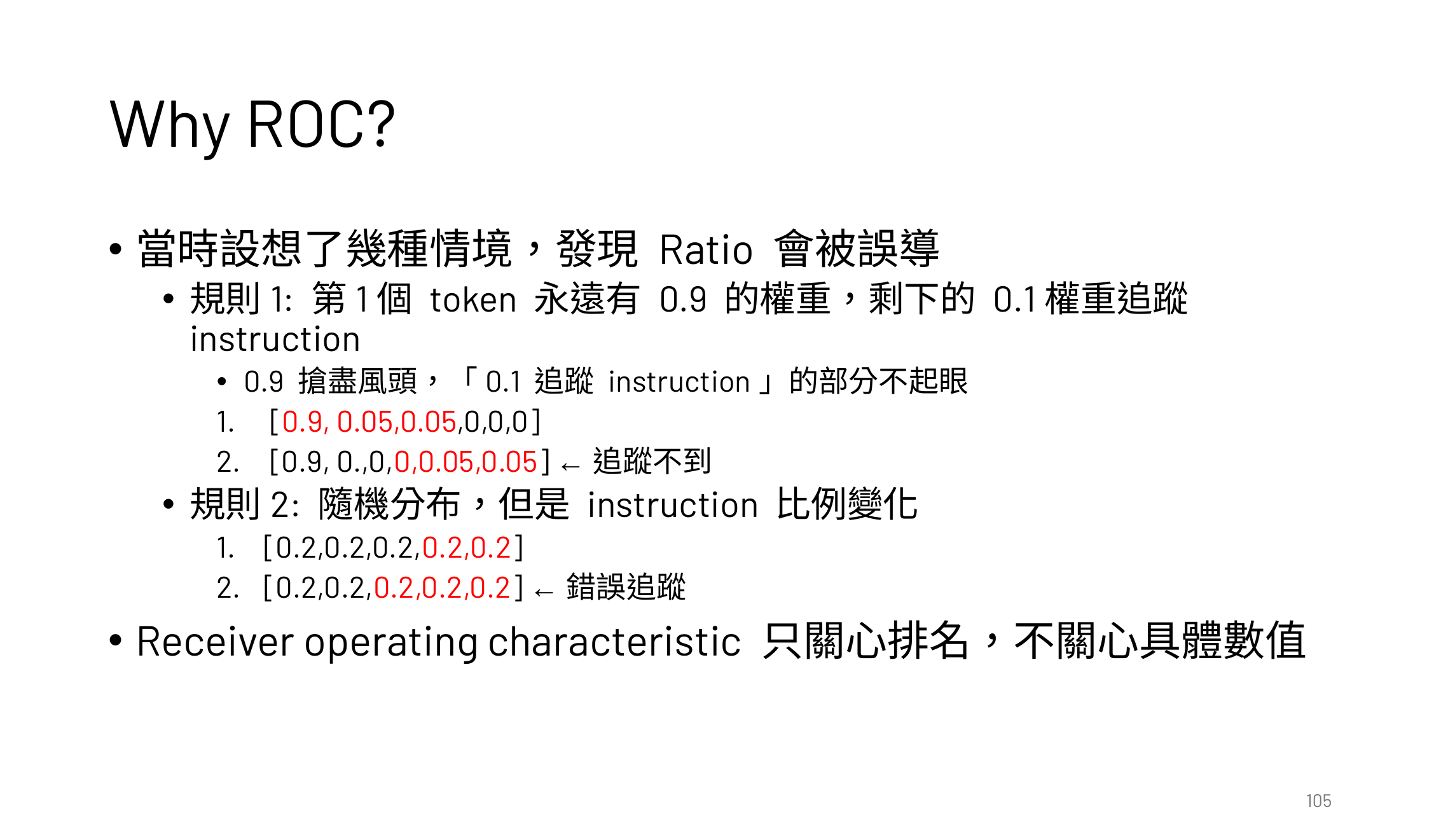

# Why ROC?
當時設想了幾種情境，發現 Ratio 會被誤導
規則1: 第1個 token 永遠有 0.9 的權重，剩下的 0.1權重追蹤 instruction
0.9 搶盡風頭，「0.1 追蹤 instruction」的部分不起眼
[0.9, 0.05,0.05,0,0,0]
[0.9, 0.,0,0,0.05,0.05] ←追蹤不到
規則2: 隨機分布，但是 instruction 比例變化
[0.2,0.2,0.2,0.2,0.2]
[0.2,0.2,0.2,0.2,0.2] ←錯誤追蹤
Receiver operating characteristic 只關心排名，不關心具體數值

105